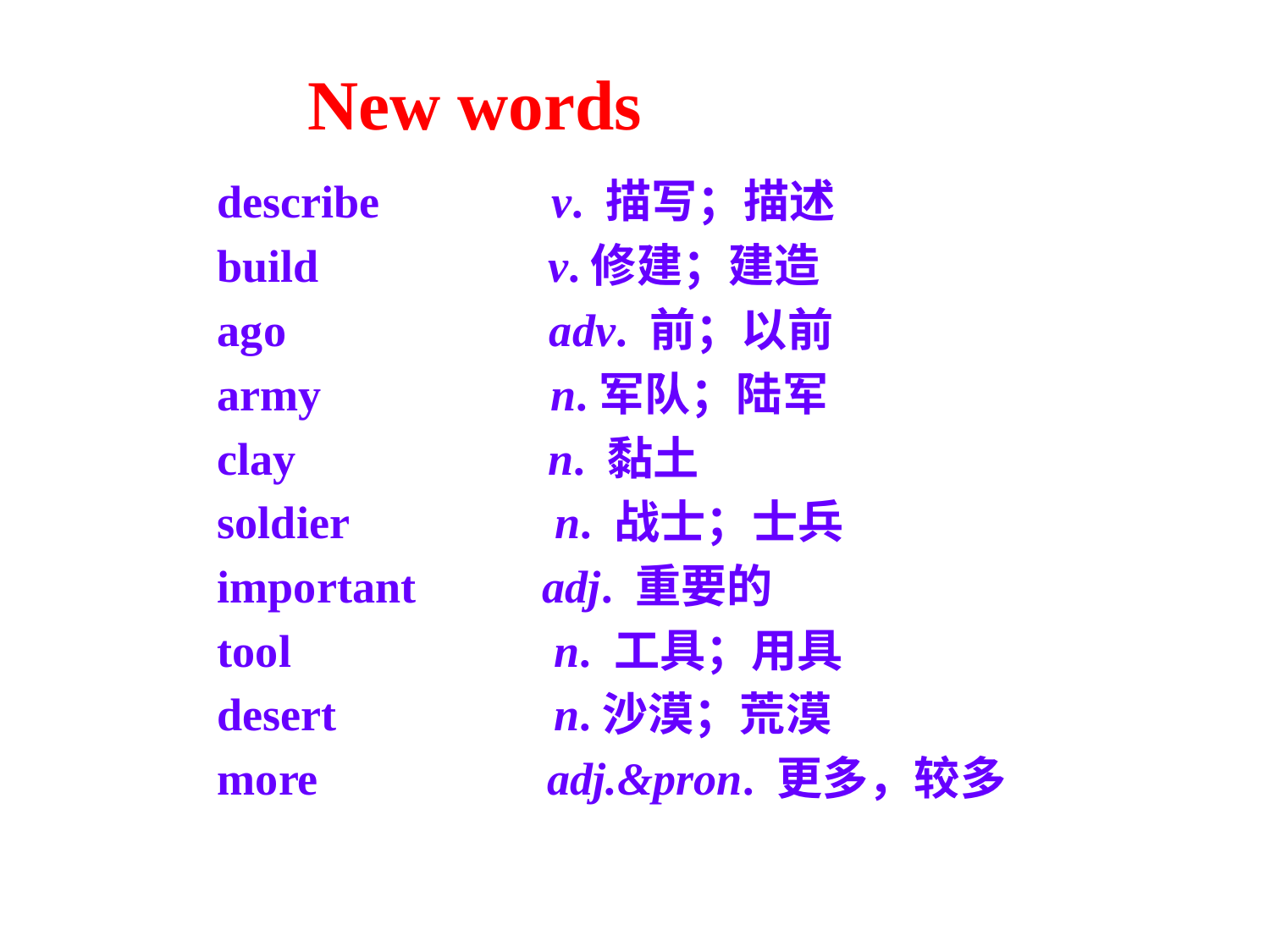

New words
describe               v. 描写；描述
build                    v.修建；建造
ago                       adv. 前；以前
army                    n.军队；陆军
clay                      n. 黏土
soldier                  n. 战士；士兵
important           adj. 重要的
tool                       n. 工具；用具
desert                   n.沙漠；荒漠
more                    adj.&pron. 更多，较多